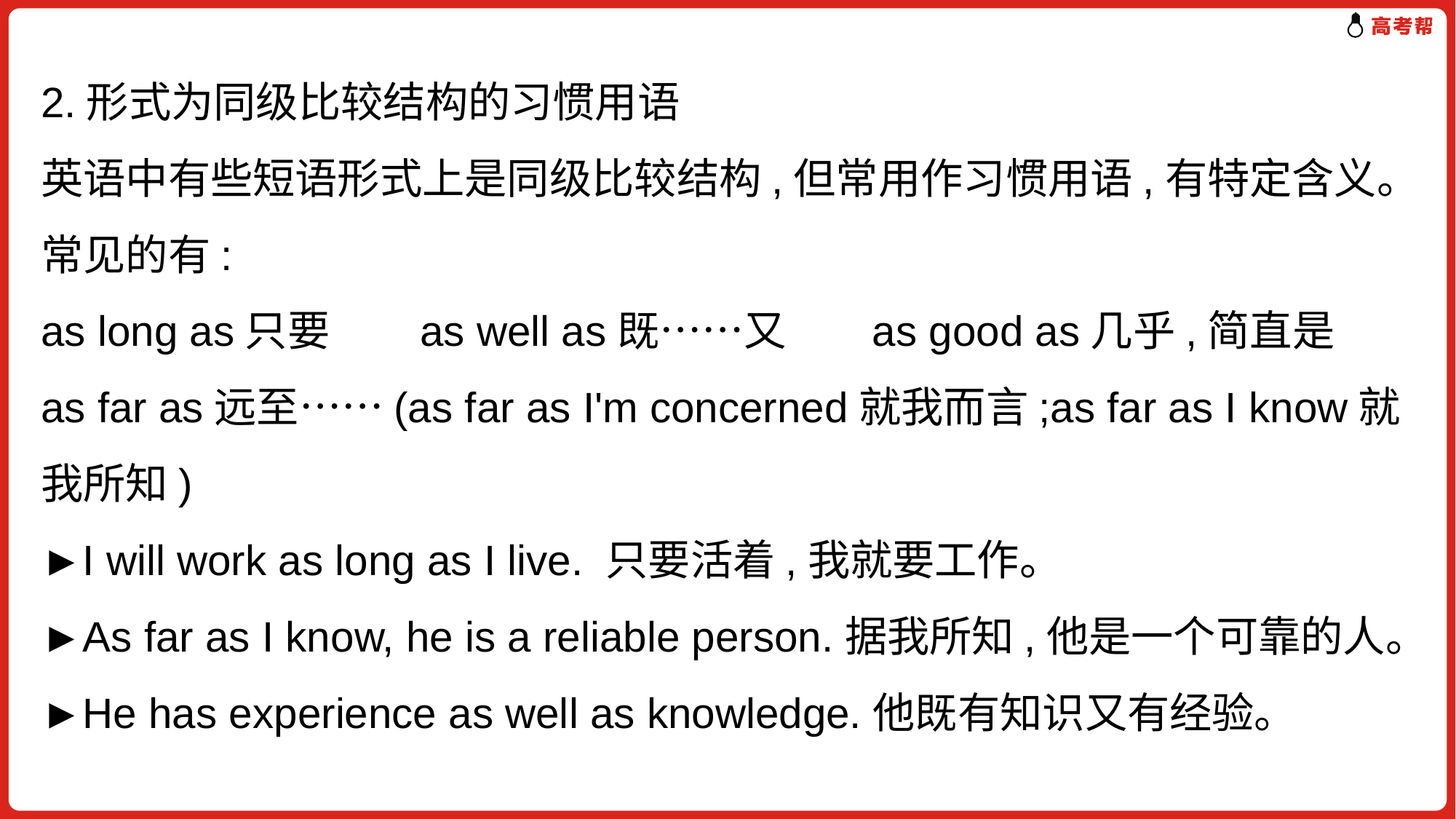

2.形式为同级比较结构的习惯用语
英语中有些短语形式上是同级比较结构,但常用作习惯用语,有特定含义。常见的有:
as long as只要　    as well as既……又        as good as几乎,简直是
as far as远至……(as far as I'm concerned就我而言;as far as I know就我所知)
►I will work as long as I live. 只要活着,我就要工作。
►As far as I know, he is a reliable person.据我所知,他是一个可靠的人。
►He has experience as well as knowledge.他既有知识又有经验。